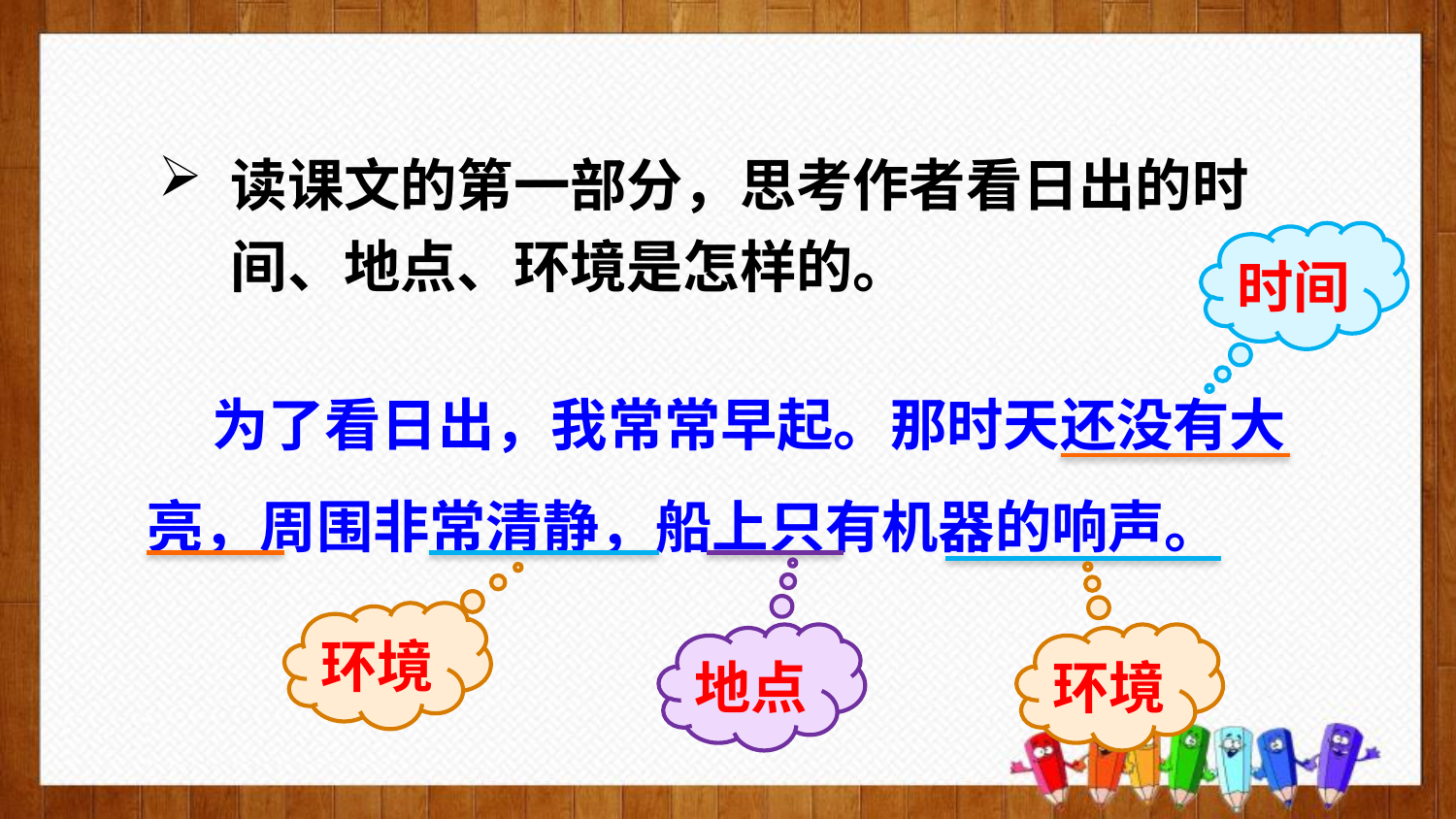

读课文的第一部分，思考作者看日出的时间、地点、环境是怎样的。

时间
    为了看日出，我常常早起。那时天还没有大亮，周围非常清静，船上只有机器的响声。

环境

地点

环境